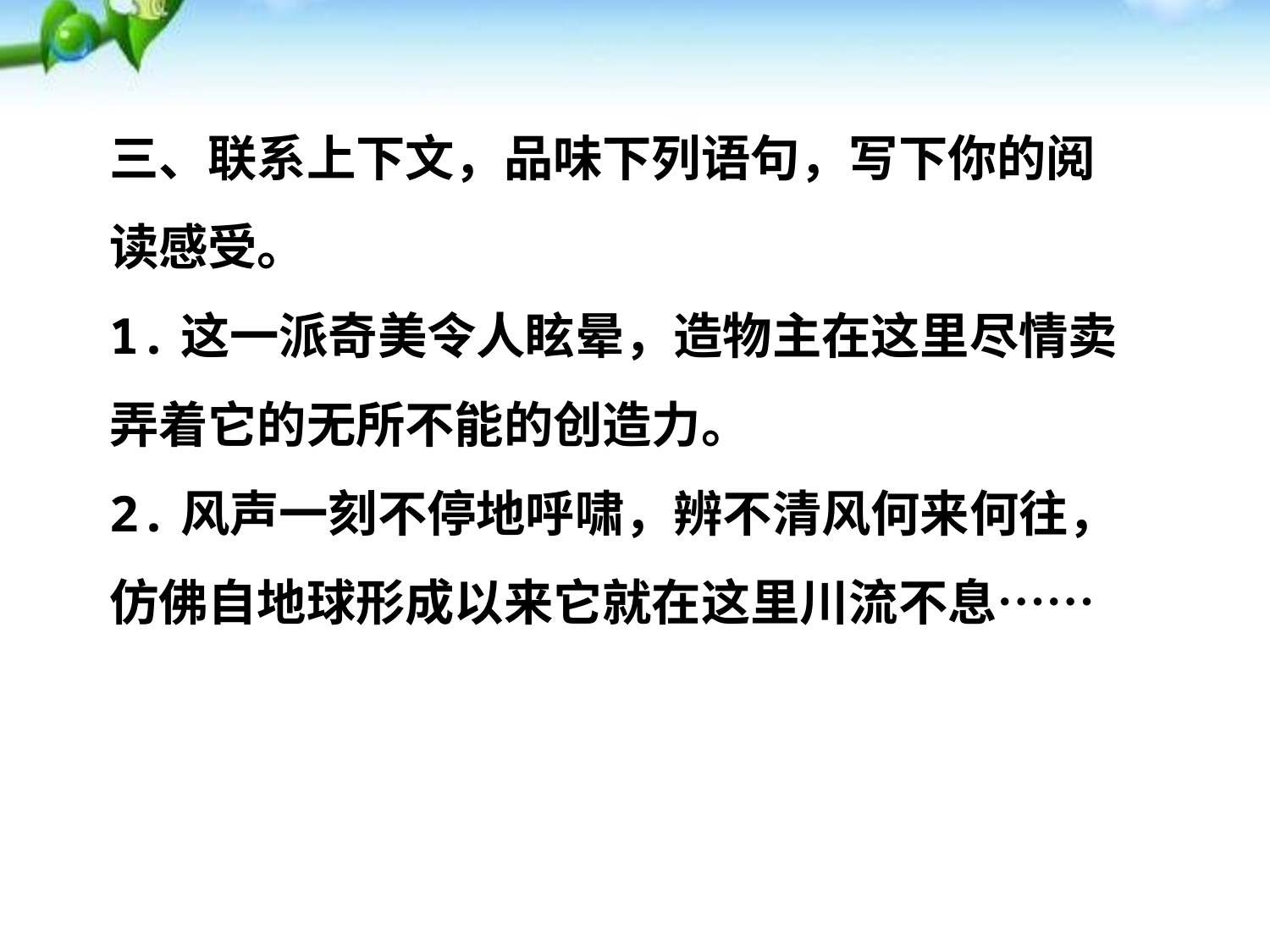

三、联系上下文，品味下列语句，写下你的阅读感受。
1.这一派奇美令人眩晕，造物主在这里尽情卖弄着它的无所不能的创造力。
2.风声一刻不停地呼啸，辨不清风何来何往，仿佛自地球形成以来它就在这里川流不息……